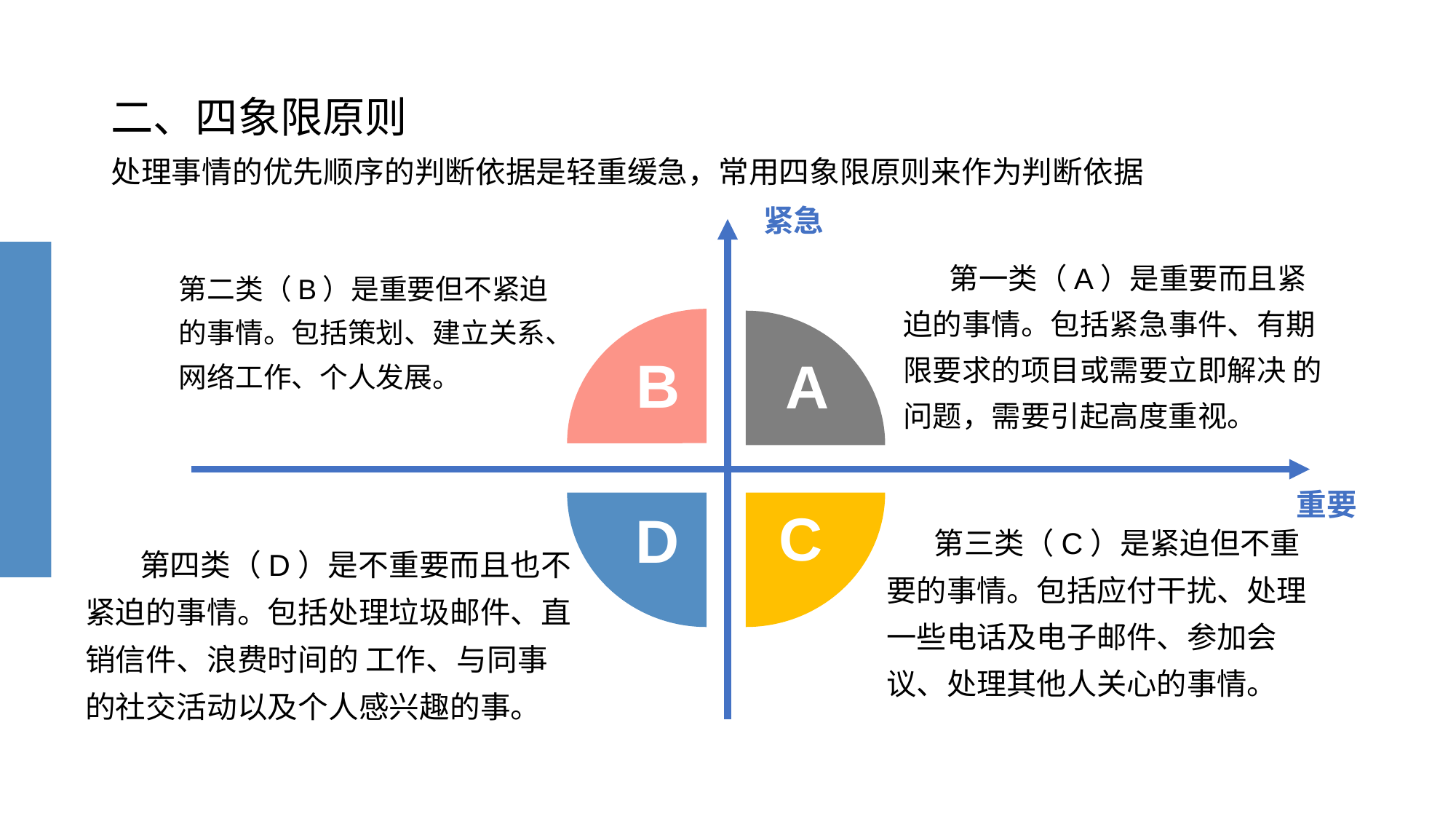

# 二、四象限原则 处理事情的优先顺序的判断依据是轻重缓急，常用四象限原则来作为判断依据
紧急

B
A

重要
C
D

      第一类（A）是重要而且紧迫的事情。包括紧急事件、有期限要求的项目或需要立即解决 的问题，需要引起高度重视。
第二类（B）是重要但不紧迫的事情。包括策划、建立关系、网络工作、个人发展。
      第三类（C）是紧迫但不重要的事情。包括应付干扰、处理一些电话及电子邮件、参加会 议、处理其他人关心的事情。
       第四类（D）是不重要而且也不紧迫的事情。包括处理垃圾邮件、直销信件、浪费时间的 工作、与同事的社交活动以及个人感兴趣的事。